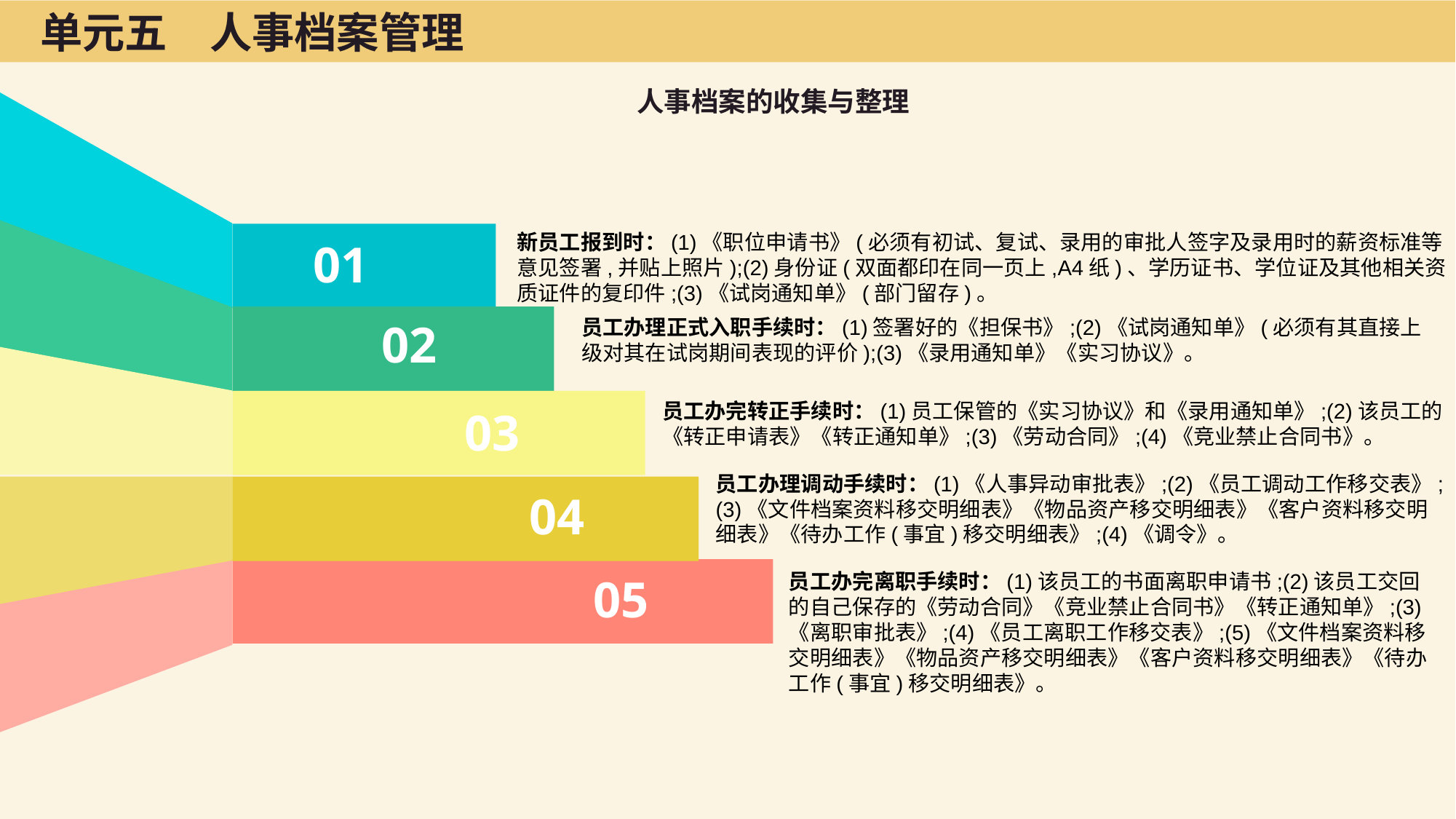

单元五　人事档案管理
人事档案的收集与整理

新员工报到时：(1)《职位申请书》(必须有初试、复试、录用的审批人签字及录用时的薪资标准等意见签署,并贴上照片);(2)身份证(双面都印在同一页上,A4纸)、学历证书、学位证及其他相关资质证件的复印件;(3)《试岗通知单》(部门留存)。

01

02
员工办理正式入职手续时：(1)签署好的《担保书》;(2)《试岗通知单》(必须有其直接上级对其在试岗期间表现的评价);(3)《录用通知单》《实习协议》。

03
员工办完转正手续时：(1)员工保管的《实习协议》和《录用通知单》;(2)该员工的《转正申请表》《转正通知单》;(3)《劳动合同》;(4)《竞业禁止合同书》。

04
员工办理调动手续时：(1)《人事异动审批表》;(2)《员工调动工作移交表》;(3)《文件档案资料移交明细表》《物品资产移交明细表》《客户资料移交明细表》《待办工作(事宜)移交明细表》;(4)《调令》。

05
员工办完离职手续时：(1)该员工的书面离职申请书;(2)该员工交回的自己保存的《劳动合同》《竞业禁止合同书》《转正通知单》;(3)《离职审批表》;(4)《员工离职工作移交表》;(5)《文件档案资料移交明细表》《物品资产移交明细表》《客户资料移交明细表》《待办工作(事宜)移交明细表》。